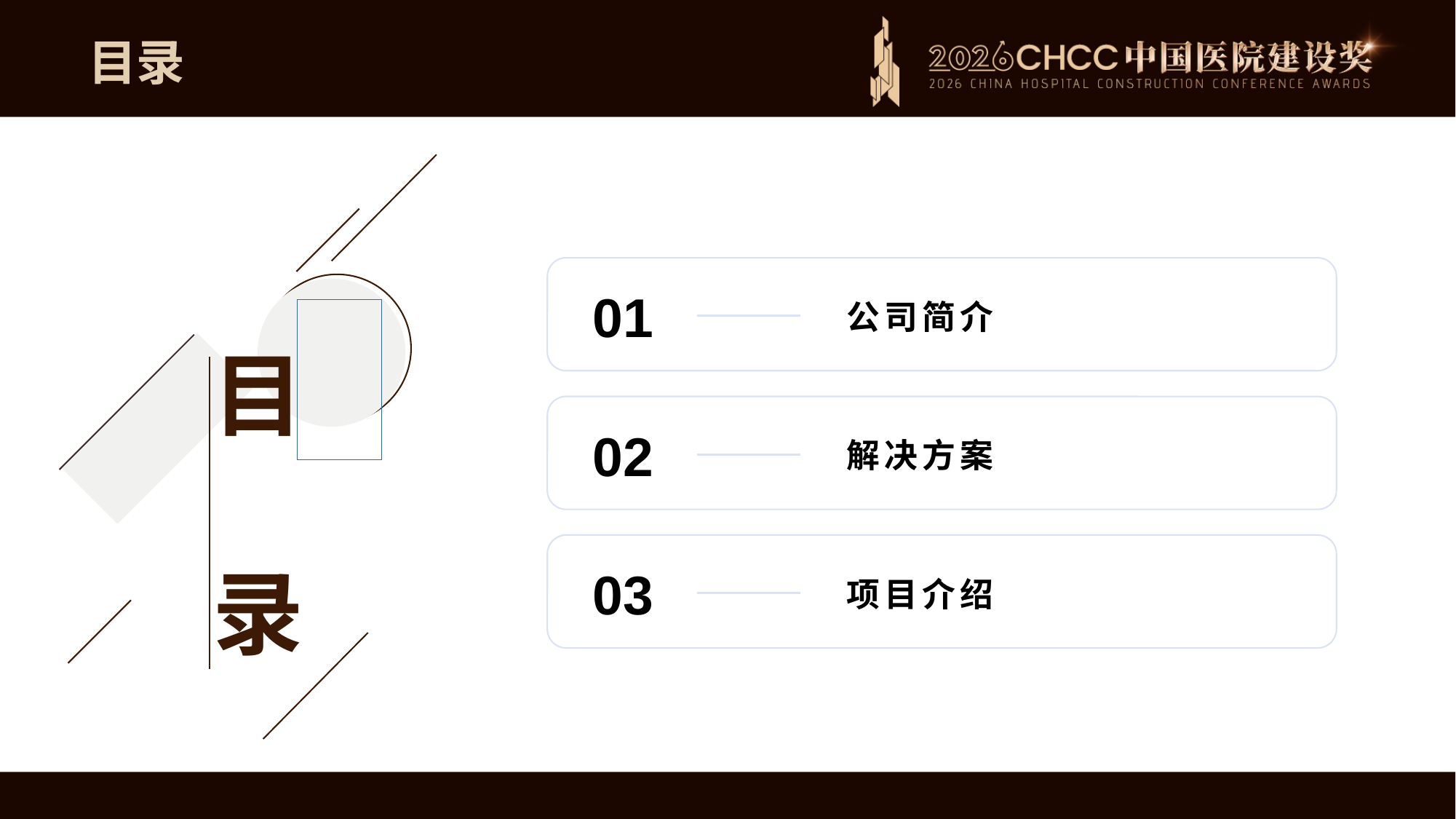

目录

目

录

01
公司简介

02
解决方案

03
项目介绍